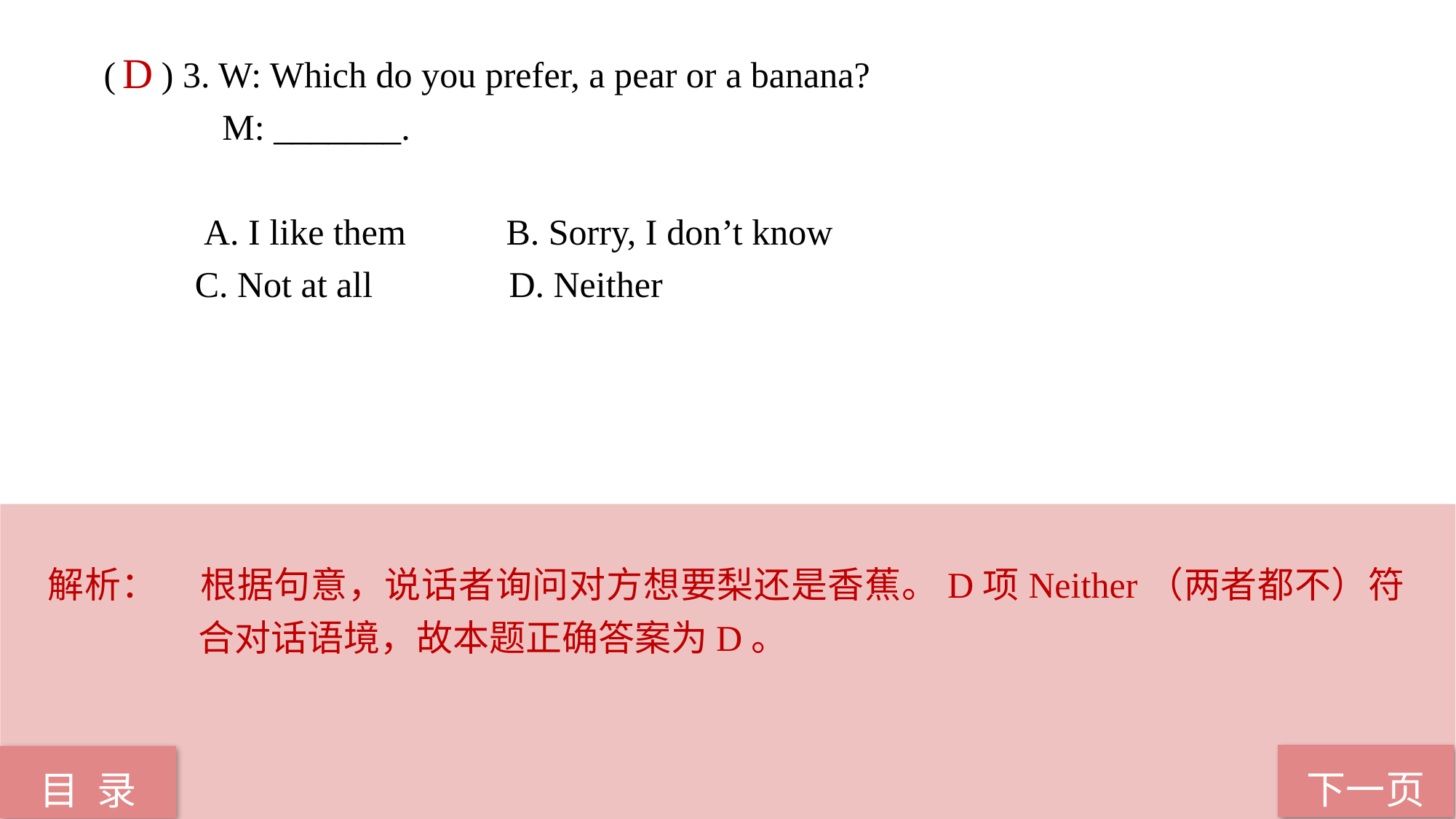

(     ) 3. W: Which do you prefer, a pear or a banana?
             M: _______.

           A. I like them           B. Sorry, I don’t know
          C. Not at all               D. Neither
D
解析：	根据句意，说话者询问对方想要梨还是香蕉。D项Neither（两者都不）符合对话语境，故本题正确答案为D。